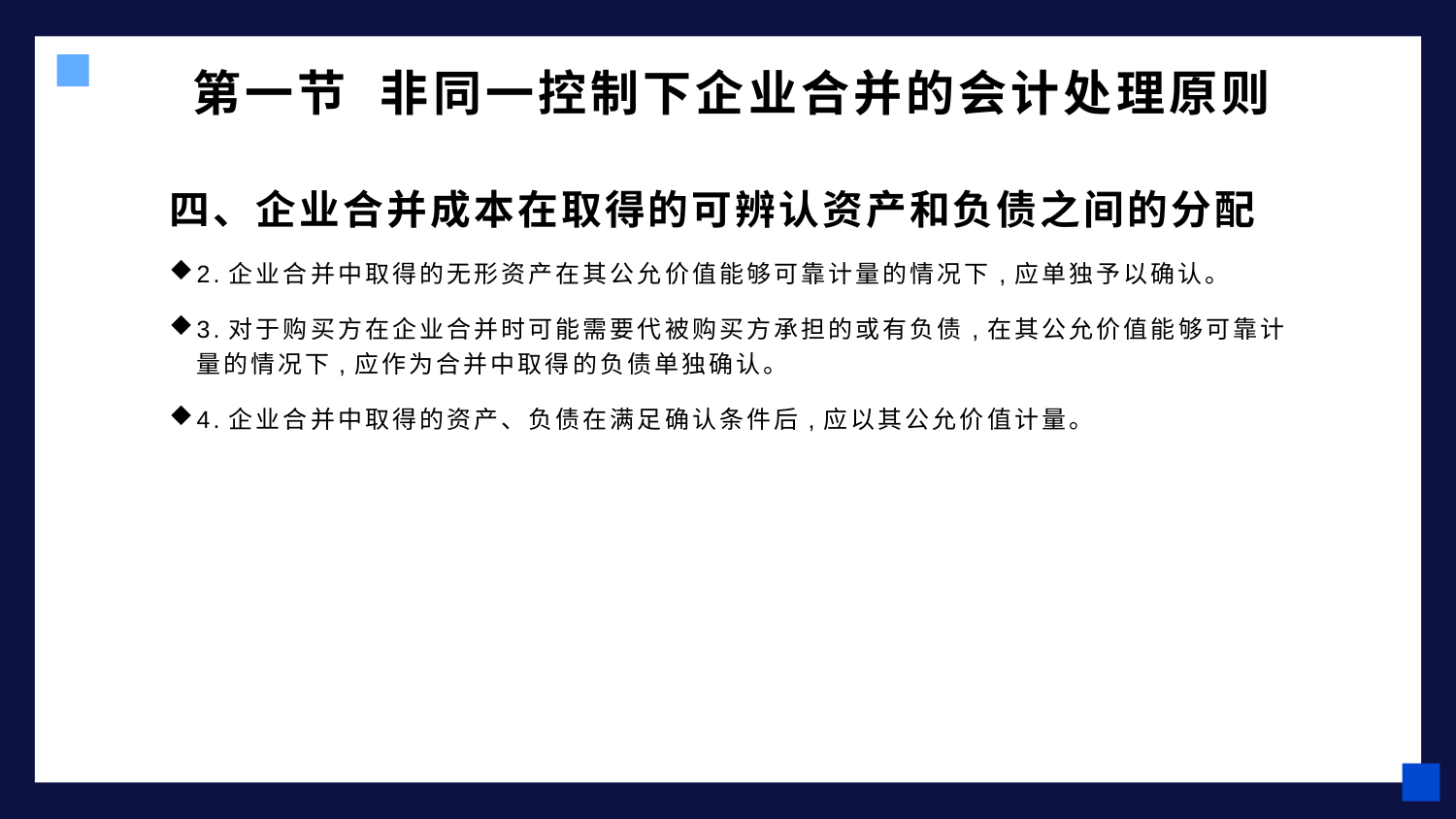

# 第一节  非同一控制下企业合并的会计处理原则
四、企业合并成本在取得的可辨认资产和负债之间的分配
2.企业合并中取得的无形资产在其公允价值能够可靠计量的情况下,应单独予以确认。
3.对于购买方在企业合并时可能需要代被购买方承担的或有负债,在其公允价值能够可靠计量的情况下,应作为合并中取得的负债单独确认。
4.企业合并中取得的资产、负债在满足确认条件后,应以其公允价值计量。